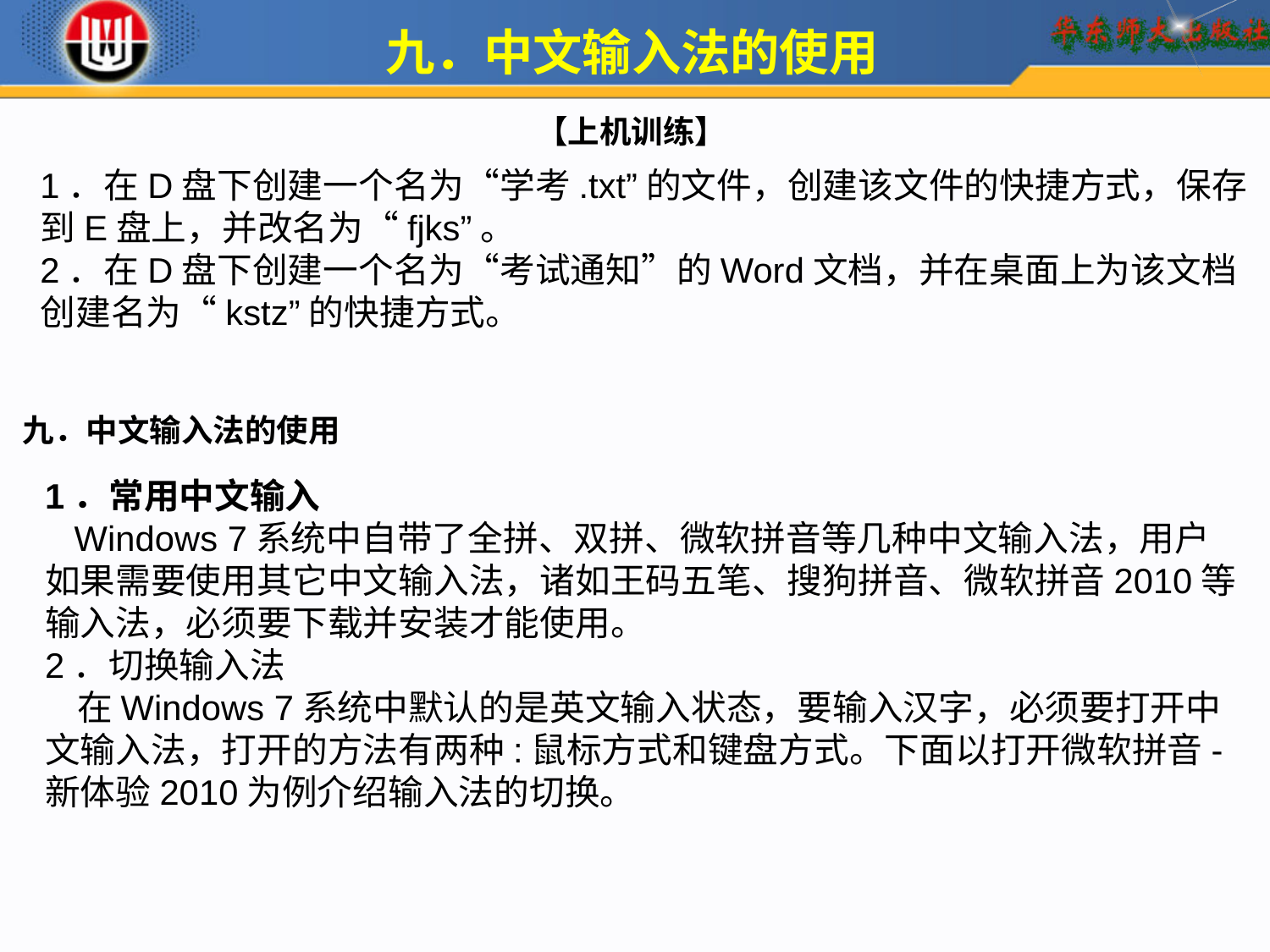

九．中文输入法的使用
【上机训练】
1．在D盘下创建一个名为“学考.txt”的文件，创建该文件的快捷方式，保存到E盘上，并改名为“fjks”。
2．在D盘下创建一个名为“考试通知”的Word文档，并在桌面上为该文档创建名为“kstz”的快捷方式。
九．中文输入法的使用
1．常用中文输入   Windows 7系统中自带了全拼、双拼、微软拼音等几种中文输入法，用户如果需要使用其它中文输入法，诸如王码五笔、搜狗拼音、微软拼音2010等输入法，必须要下载并安装才能使用。2．切换输入法   在Windows 7系统中默认的是英文输入状态，要输入汉字，必须要打开中文输入法，打开的方法有两种:鼠标方式和键盘方式。下面以打开微软拼音-新体验2010为例介绍输入法的切换。